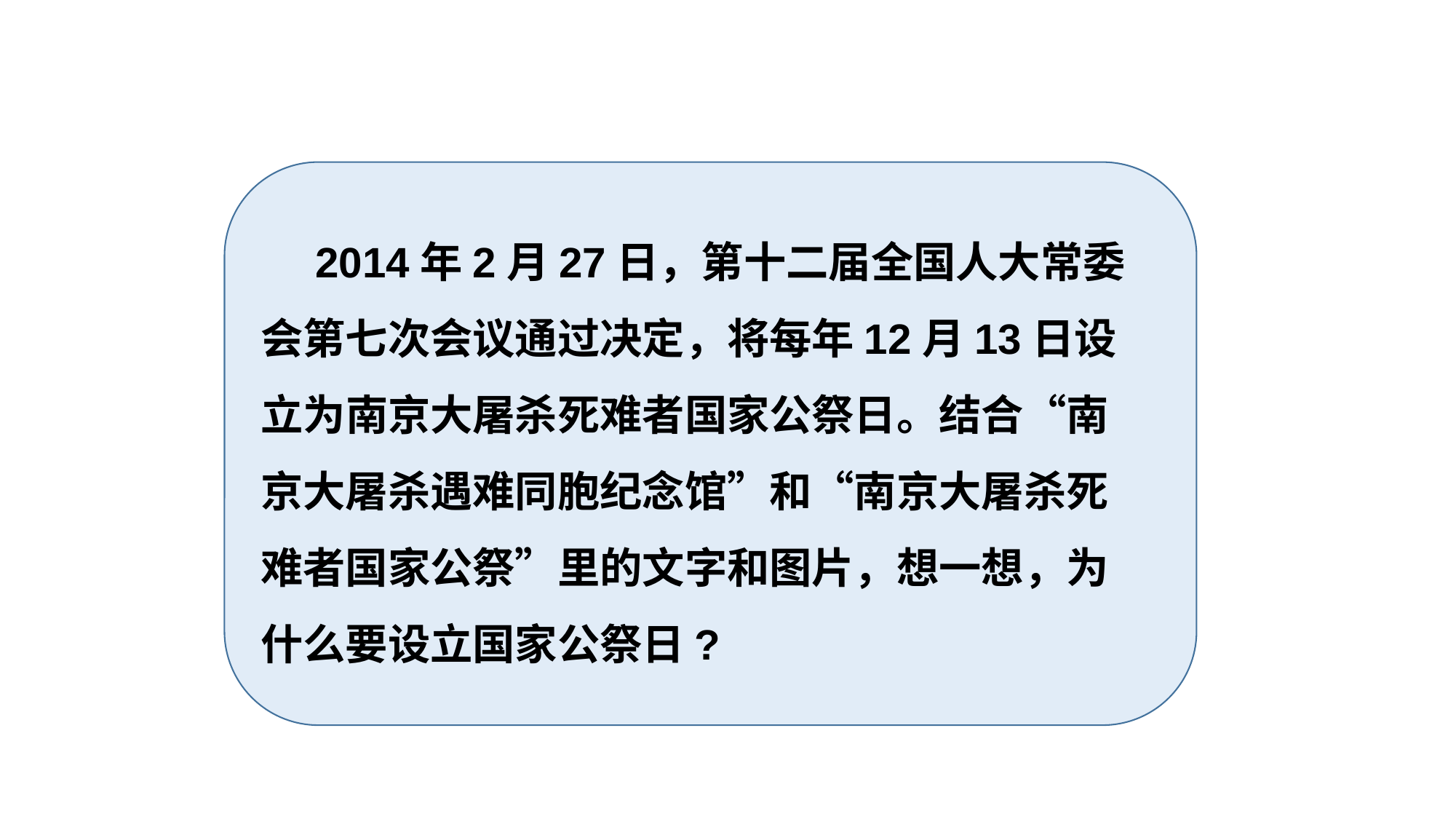

2014年2月27日，第十二届全国人大常委会第七次会议通过决定，将每年12月13日设立为南京大屠杀死难者国家公祭日。结合“南京大屠杀遇难同胞纪念馆”和“南京大屠杀死难者国家公祭”里的文字和图片，想一想，为什么要设立国家公祭日?